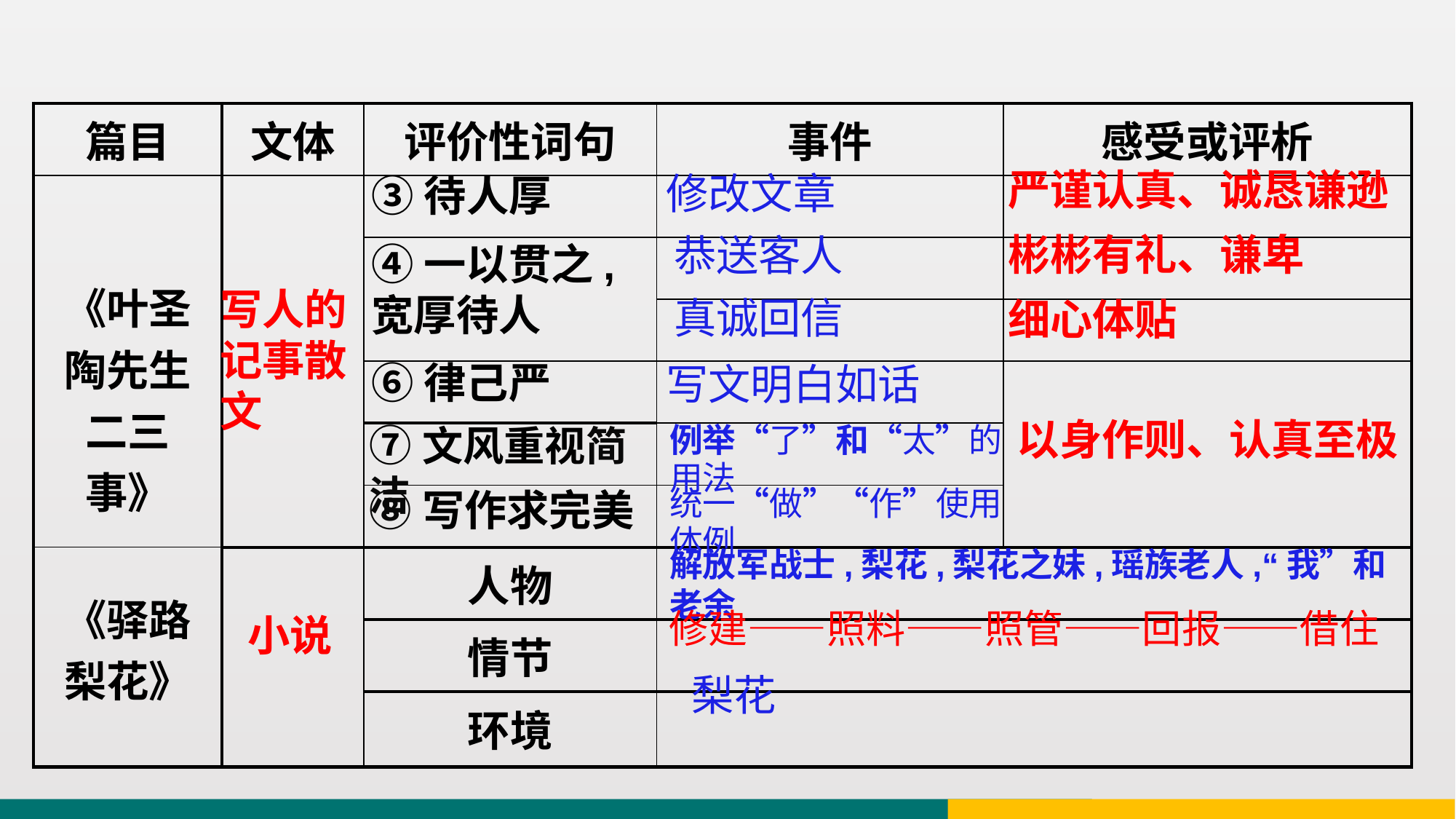

| 篇目 | 文体 | 评价性词句 | 事件 | 感受或评析 |
| --- | --- | --- | --- | --- |
| 《叶圣陶先生二三事》 |  |  |  |  |
|  |  |  |  |  |
|  |  |  |  |  |
|  |  |  |  |  |
|  |  |  |  |  |
|  |  |  |  |  |
| 《驿路梨花》 |  | 人物 |  |  |
|  |  | 情节 |  |  |
|  |  | 环境 |  |  |
修改文章
严谨认真、诚恳谦逊
③待人厚
恭送客人
彬彬有礼、谦卑
④一以贯之,宽厚待人
写人的记事散文
真诚回信
细心体贴
⑥律己严
写文明白如话
⑦文风重视简洁
以身作则、认真至极
例举“了”和“太”的用法
⑧写作求完美
统一“做”“作”使用体例
解放军战士,梨花,梨花之妹,瑶族老人,“我”和老余
修建——照料——照管——回报——借住
小说
梨花